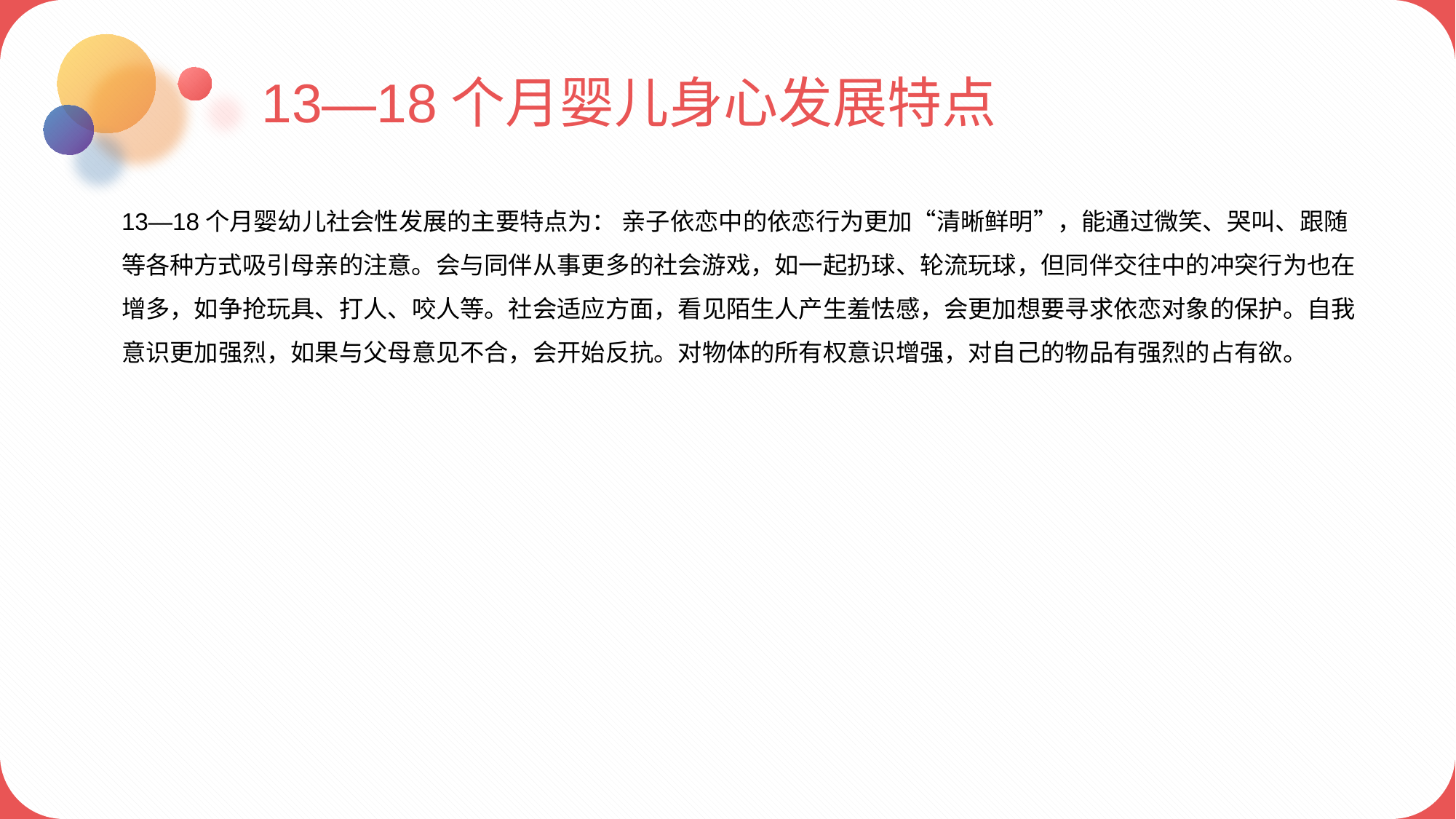

13—18个月婴儿身心发展特点
13—18个月婴幼儿社会性发展的主要特点为： 亲子依恋中的依恋行为更加“清晰鲜明”，能通过微笑、哭叫、跟随等各种方式吸引母亲的注意。会与同伴从事更多的社会游戏，如一起扔球、轮流玩球，但同伴交往中的冲突行为也在增多，如争抢玩具、打人、咬人等。社会适应方面，看见陌生人产生羞怯感，会更加想要寻求依恋对象的保护。自我意识更加强烈，如果与父母意见不合，会开始反抗。对物体的所有权意识增强，对自己的物品有强烈的占有欲。